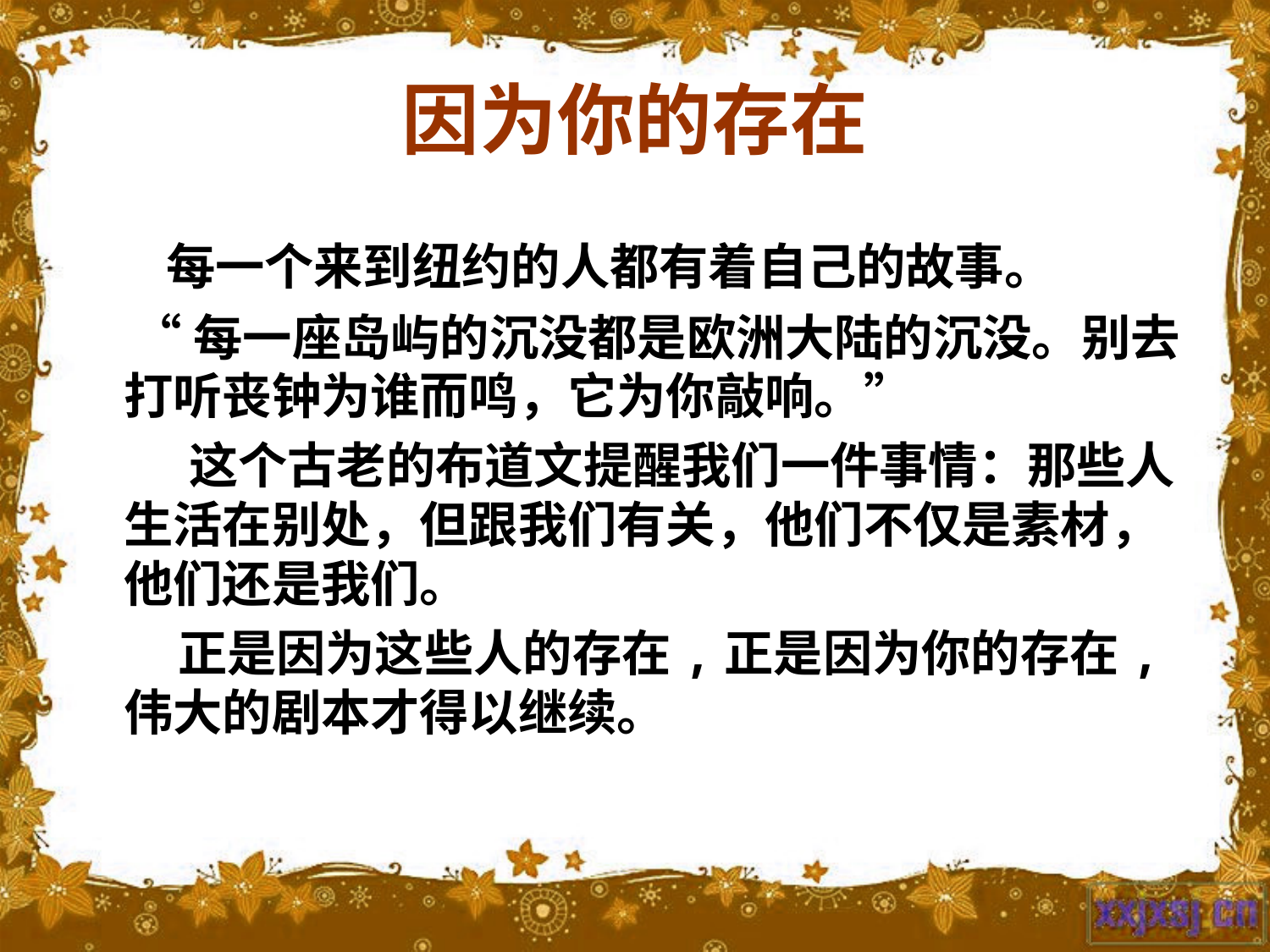

# 因为你的存在
      每一个来到纽约的人都有着自己的故事。
     “每一座岛屿的沉没都是欧洲大陆的沉没。别去打听丧钟为谁而鸣，它为你敲响。”
         这个古老的布道文提醒我们一件事情：那些人生活在别处，但跟我们有关，他们不仅是素材，他们还是我们。
        正是因为这些人的存在,正是因为你的存在,伟大的剧本才得以继续。